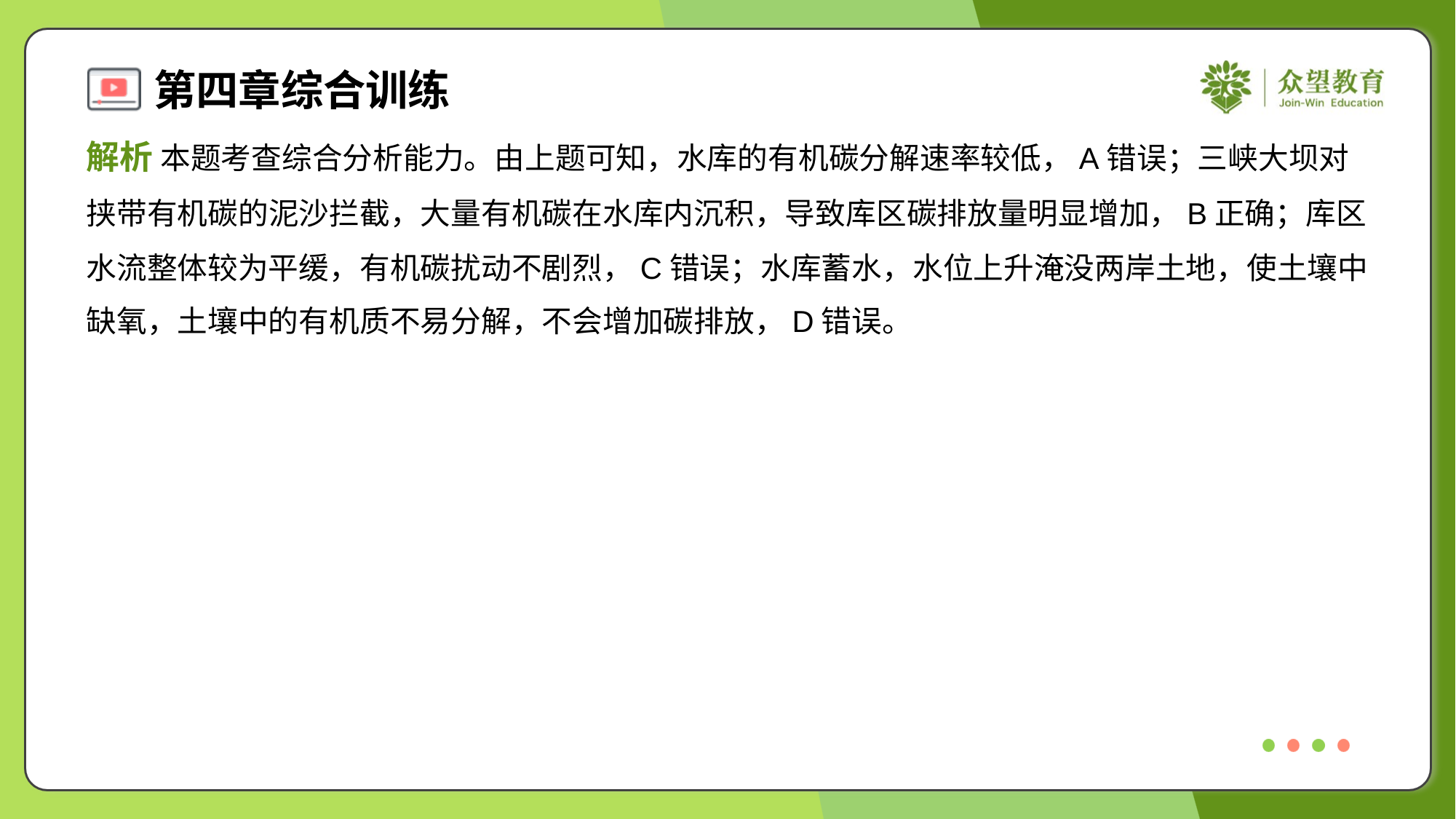

解析 本题考查综合分析能力。由上题可知，水库的有机碳分解速率较低，A错误；三峡大坝对
挟带有机碳的泥沙拦截，大量有机碳在水库内沉积，导致库区碳排放量明显增加，B正确；库区
水流整体较为平缓，有机碳扰动不剧烈，C错误；水库蓄水，水位上升淹没两岸土地，使土壤中
缺氧，土壤中的有机质不易分解，不会增加碳排放，D错误。